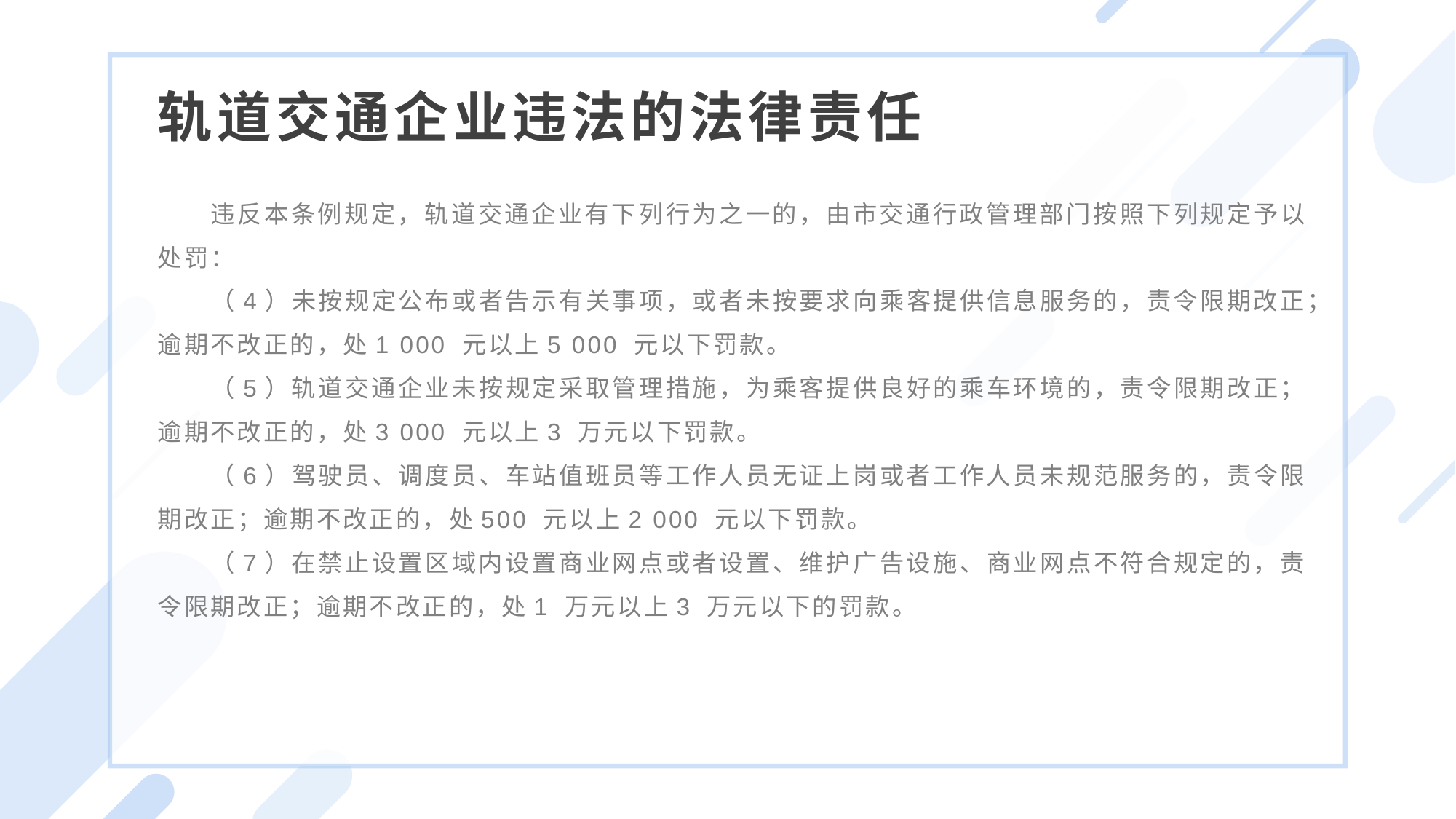

轨道交通企业违法的法律责任
违反本条例规定，轨道交通企业有下列行为之一的，由市交通行政管理部门按照下列规定予以处罚：
（4）未按规定公布或者告示有关事项，或者未按要求向乘客提供信息服务的，责令限期改正；逾期不改正的，处1 000 元以上5 000 元以下罚款。
（5）轨道交通企业未按规定采取管理措施，为乘客提供良好的乘车环境的，责令限期改正；逾期不改正的，处3 000 元以上3 万元以下罚款。
（6）驾驶员、调度员、车站值班员等工作人员无证上岗或者工作人员未规范服务的，责令限期改正；逾期不改正的，处500 元以上2 000 元以下罚款。
（7）在禁止设置区域内设置商业网点或者设置、维护广告设施、商业网点不符合规定的，责令限期改正；逾期不改正的，处1 万元以上3 万元以下的罚款。